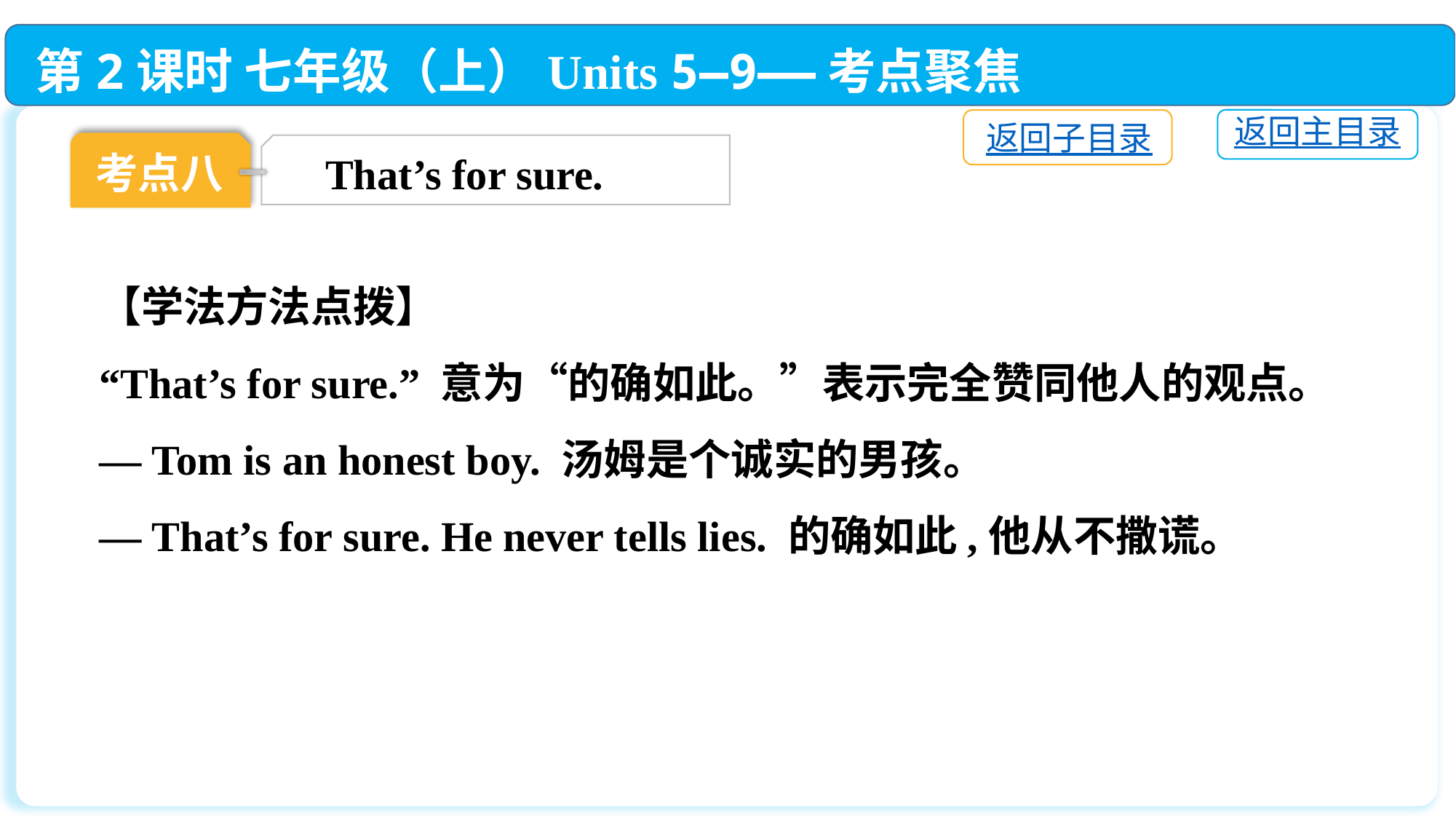

第2课时 七年级（上）Units 5—9——考点聚焦

返回主目录

返回子目录
考点八

That’s for sure.

【学法方法点拨】
“That’s for sure.” 意为“的确如此。”表示完全赞同他人的观点。
— Tom is an honest boy. 汤姆是个诚实的男孩。
— That’s for sure. He never tells lies. 的确如此,他从不撒谎。